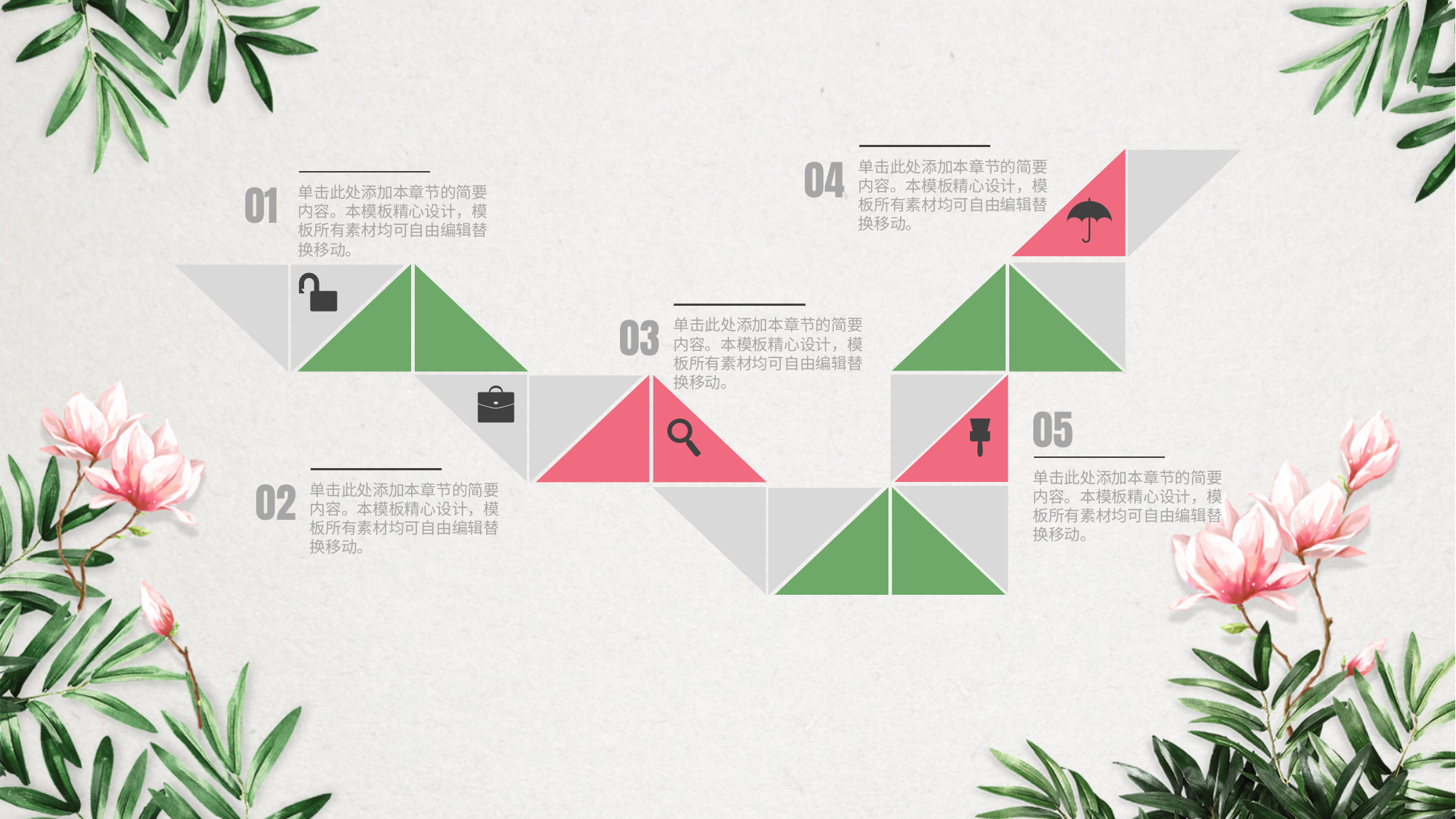

04
单击此处添加本章节的简要内容。本模板精心设计，模板所有素材均可自由编辑替换移动。
01
单击此处添加本章节的简要内容。本模板精心设计，模板所有素材均可自由编辑替换移动。

03
单击此处添加本章节的简要内容。本模板精心设计，模板所有素材均可自由编辑替换移动。

05

单击此处添加本章节的简要内容。本模板精心设计，模板所有素材均可自由编辑替换移动。
02
单击此处添加本章节的简要内容。本模板精心设计，模板所有素材均可自由编辑替换移动。